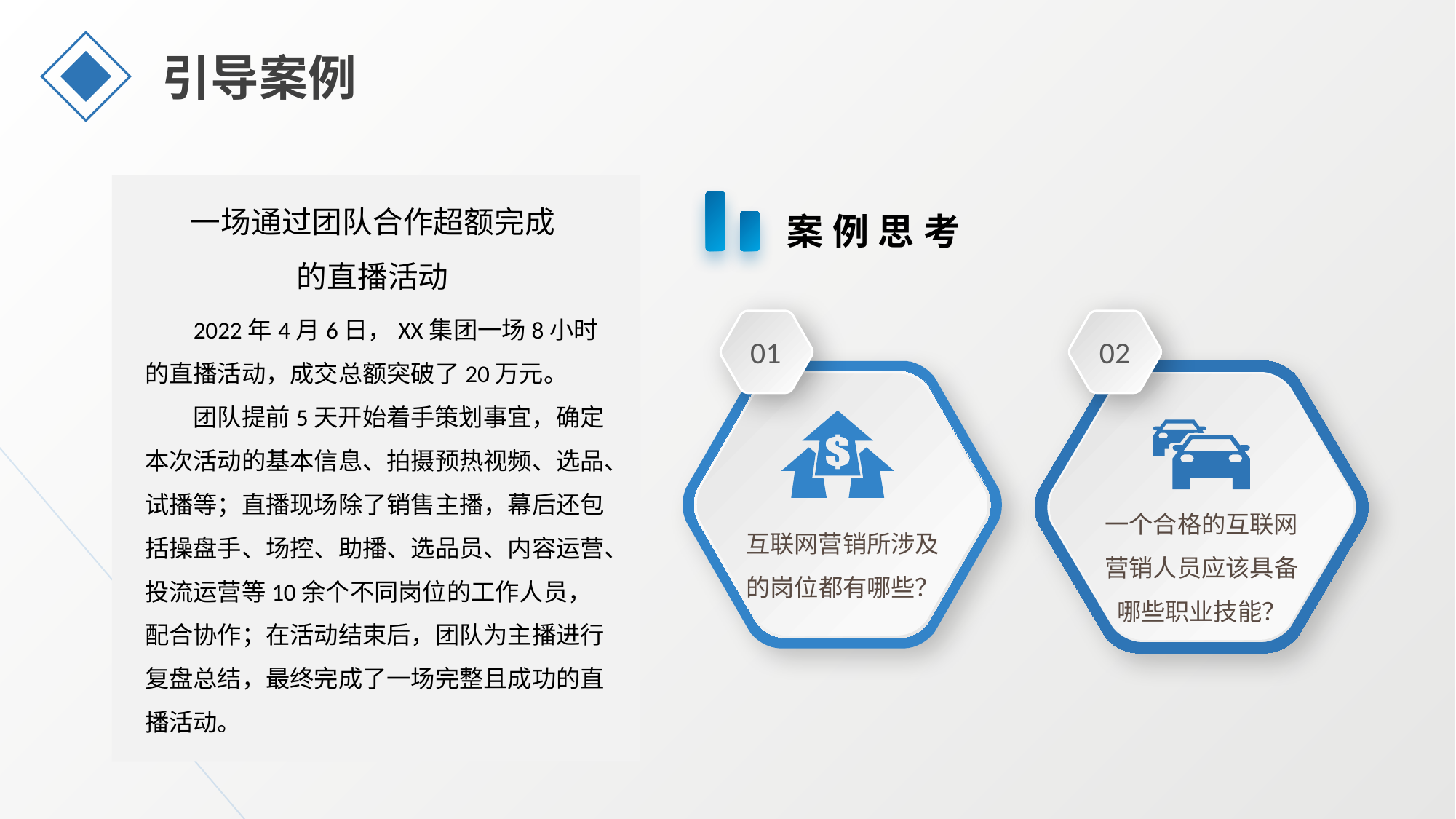

引导案例

一场通过团队合作超额完成的直播活动

案例思考

2022年4月6日，XX集团一场8小时的直播活动，成交总额突破了20万元。
团队提前5天开始着手策划事宜，确定本次活动的基本信息、拍摄预热视频、选品、试播等；直播现场除了销售主播，幕后还包括操盘手、场控、助播、选品员、内容运营、投流运营等10余个不同岗位的工作人员，配合协作；在活动结束后，团队为主播进行复盘总结，最终完成了一场完整且成功的直播活动。

01

02

一个合格的互联网营销人员应该具备哪些职业技能？
互联网营销所涉及的岗位都有哪些？